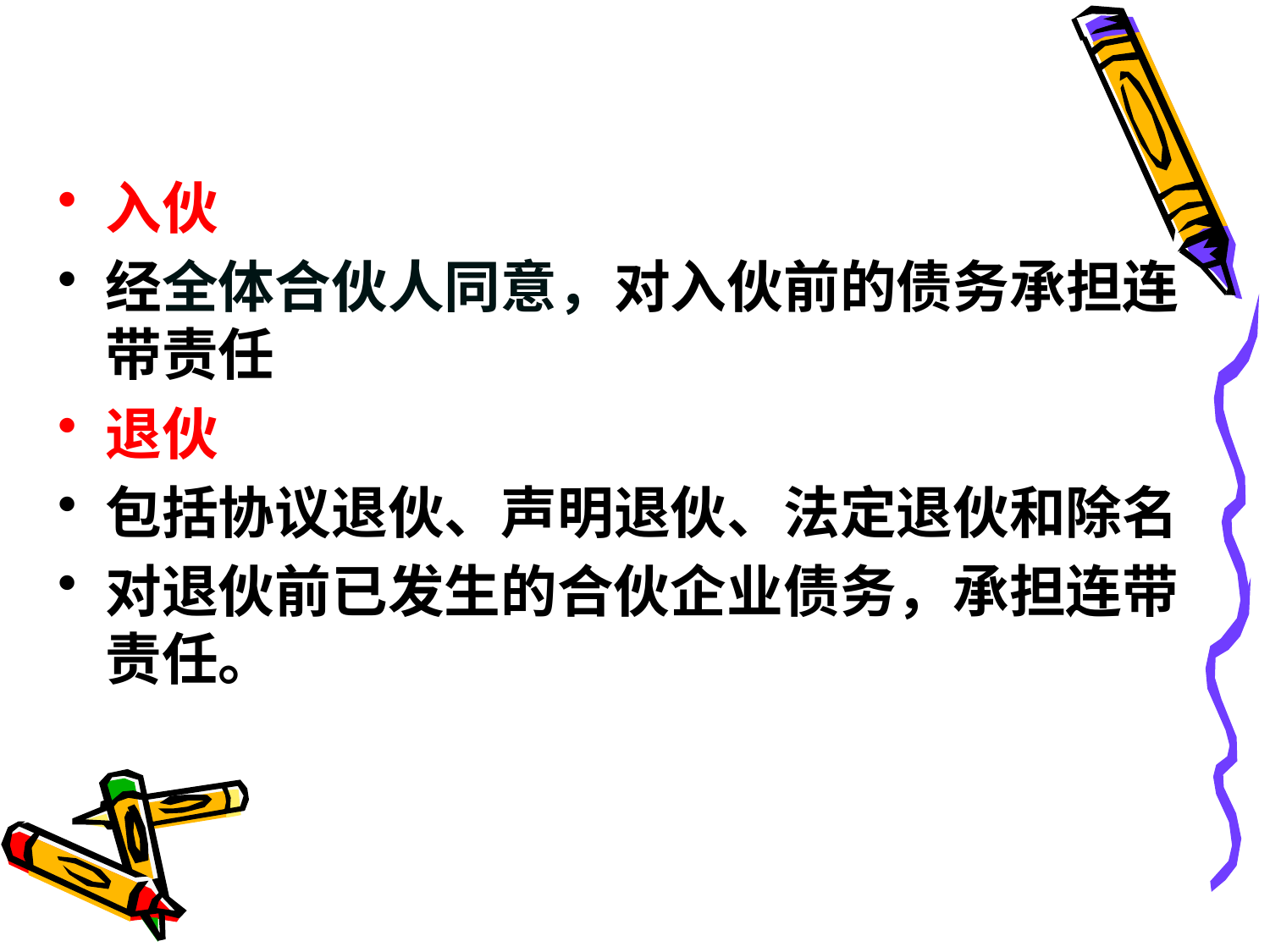

入伙
经全体合伙人同意，对入伙前的债务承担连带责任
退伙
包括协议退伙、声明退伙、法定退伙和除名
对退伙前已发生的合伙企业债务，承担连带责任。